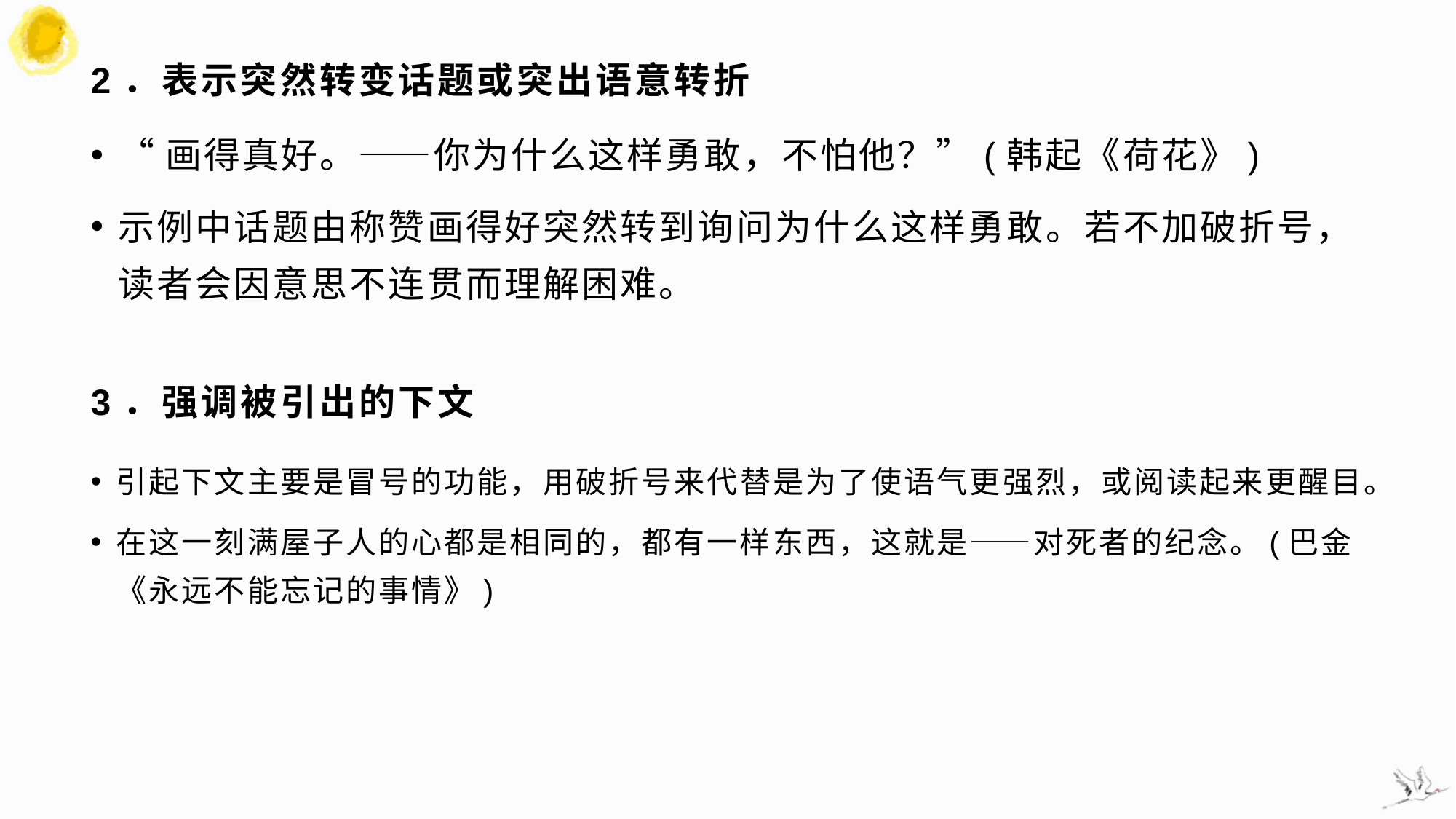

# 2．表示突然转变话题或突出语意转折
“画得真好。——你为什么这样勇敢，不怕他？”(韩起《荷花》)
示例中话题由称赞画得好突然转到询问为什么这样勇敢。若不加破折号，读者会因意思不连贯而理解困难。
3．强调被引出的下文
引起下文主要是冒号的功能，用破折号来代替是为了使语气更强烈，或阅读起来更醒目。
在这一刻满屋子人的心都是相同的，都有一样东西，这就是——对死者的纪念。(巴金《永远不能忘记的事情》)